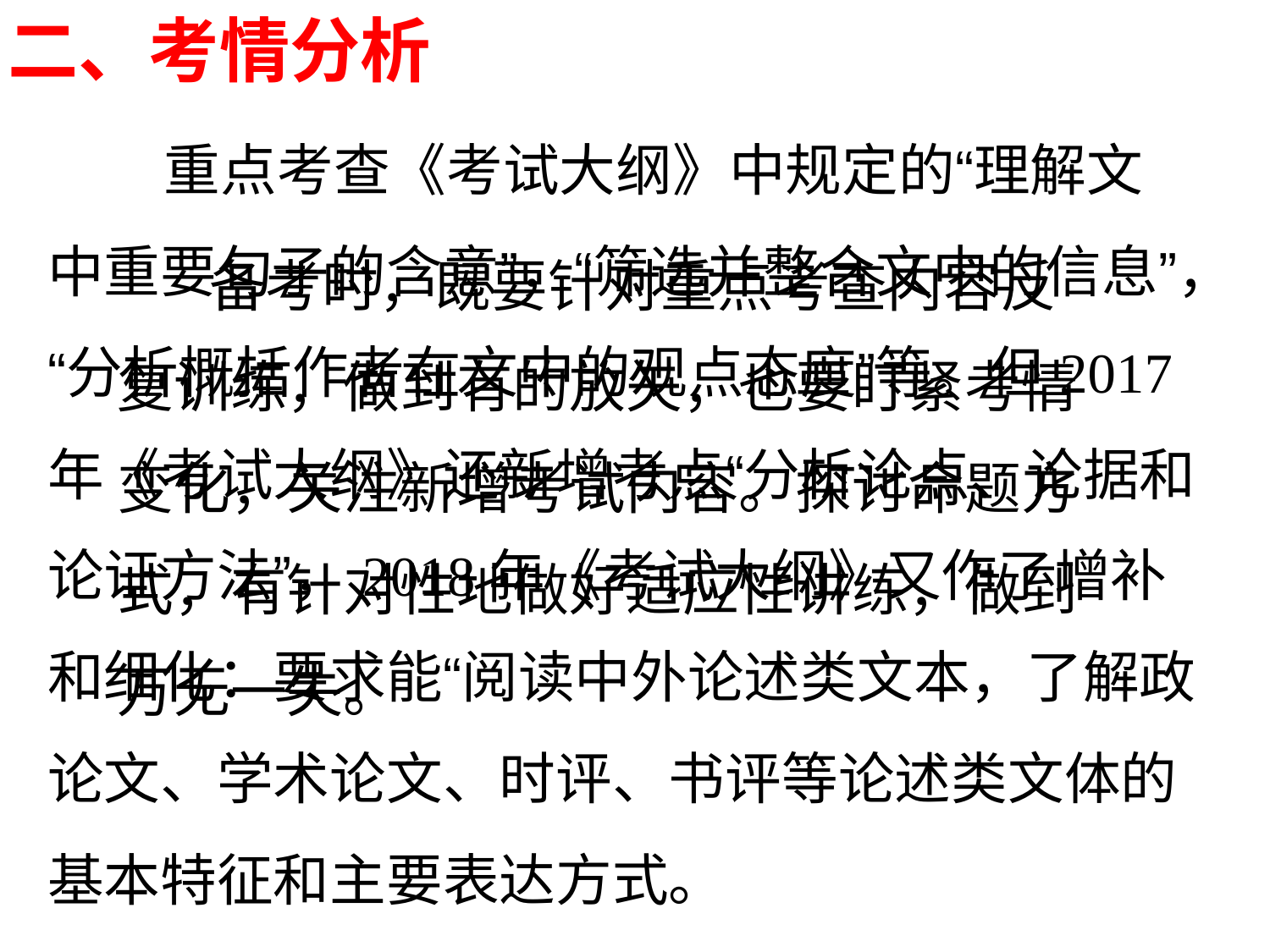

二、考情分析

         重点考查《考试大纲》中规定的“理解文中重要句子的含意”，“筛选并整合文中的信息”，“分析概括作者在文中的观点态度”等。但2017年《考试大纲》还新增考点“分析论点、论据和论证方法”，2018年《考试大纲》又作了增补和细化：要求能“阅读中外论述类文本，了解政论文、学术论文、时评、书评等论述类文体的基本特征和主要表达方式。

     备考时，既要针对重点考查内容反复训练，做到有的放矢，也要盯紧考情变化，关注新增考试内容。探讨命题方式，有针对性地做好适应性讲练，做到万无一失。